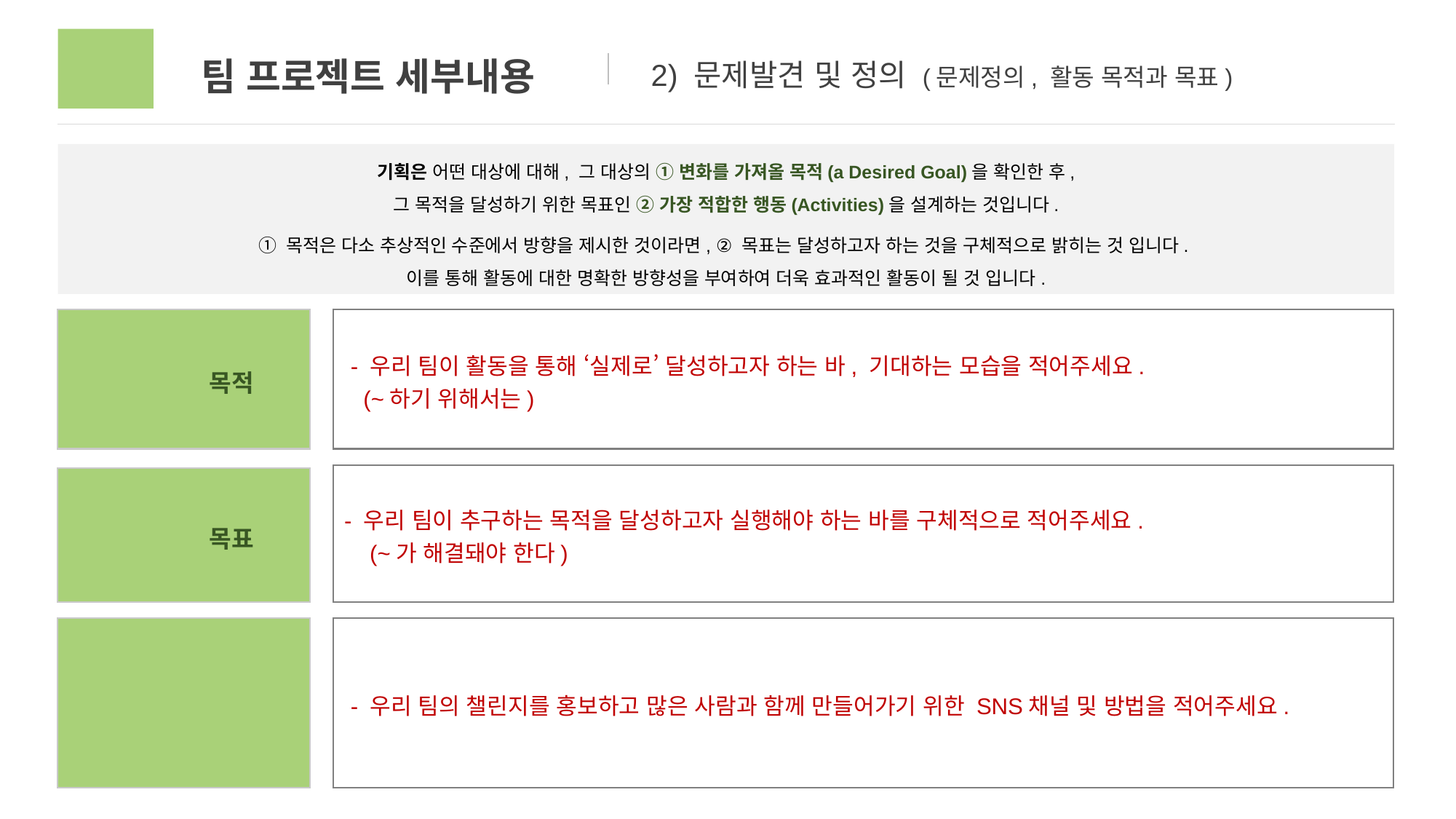

03
팀 프로젝트 세부내용
2) 문제발견 및 정의 (문제정의, 활동 목적과 목표)
기획은 어떤 대상에 대해, 그 대상의 ① 변화를 가져올 목적(a Desired Goal)을 확인한 후,
그 목적을 달성하기 위한 목표인 ② 가장 적합한 행동(Activities)을 설계하는 것입니다.

① 목적은 다소 추상적인 수준에서 방향을 제시한 것이라면, ② 목표는 달성하고자 하는 것을 구체적으로 밝히는 것 입니다.
이를 통해 활동에 대한 명확한 방향성을 부여하여 더욱 효과적인 활동이 될 것 입니다.
추구하는 목적
 - 우리 팀이 활동을 통해 ‘실제로’ 달성하고자 하는 바, 기대하는 모습을 적어주세요.
   (~하기 위해서는)
- 우리 팀이 추구하는 목적을 달성하고자 실행해야 하는 바를 구체적으로 적어주세요.
    (~가 해결돼야 한다)
구체적인 목표
 - 우리 팀의 챌린지를 홍보하고 많은 사람과 함께 만들어가기 위한 SNS채널 및 방법을 적어주세요.
홍보, 모집 전략